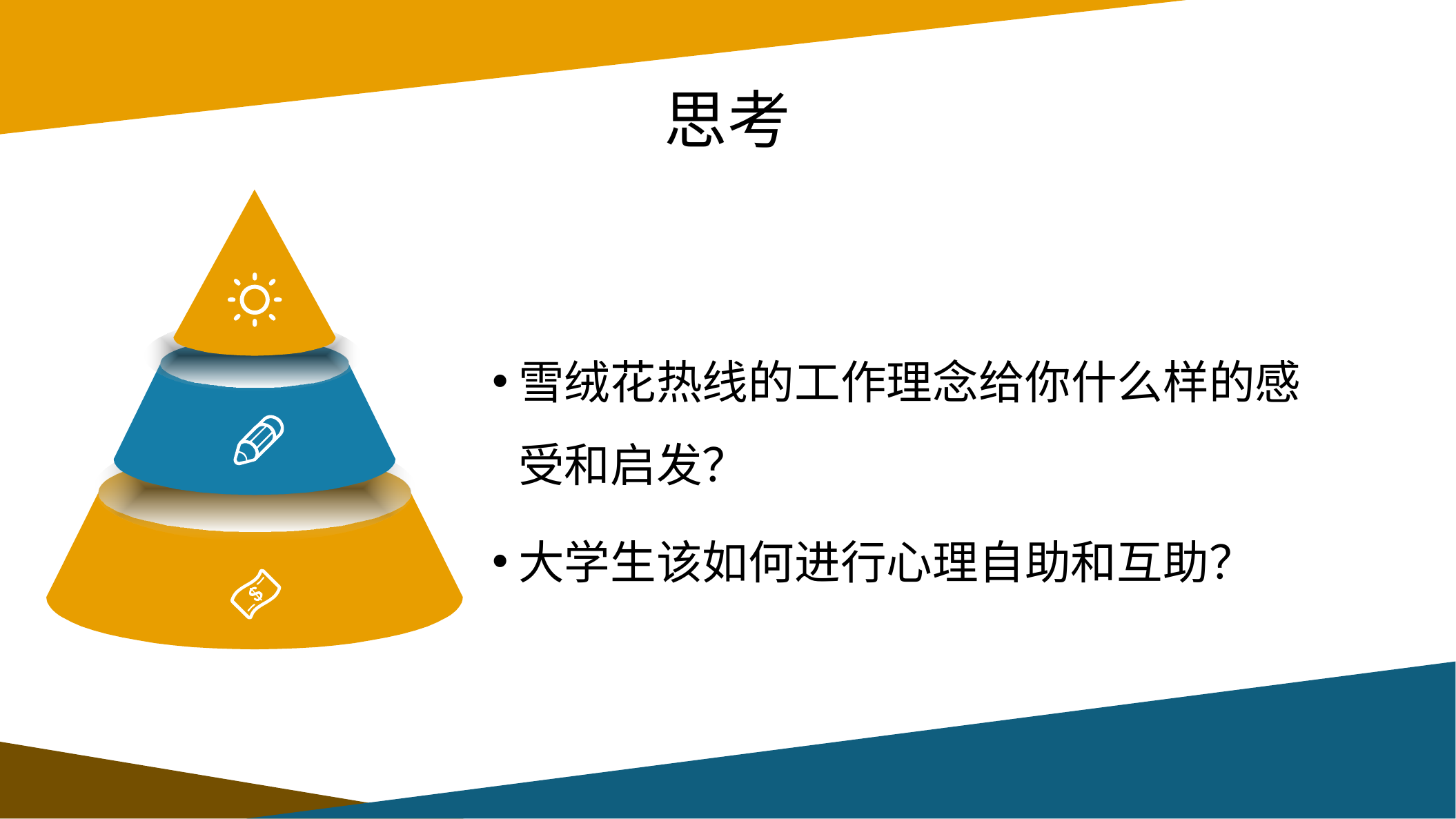

# 思考

雪绒花热线的工作理念给你什么样的感受和启发？
大学生该如何进行心理自助和互助？